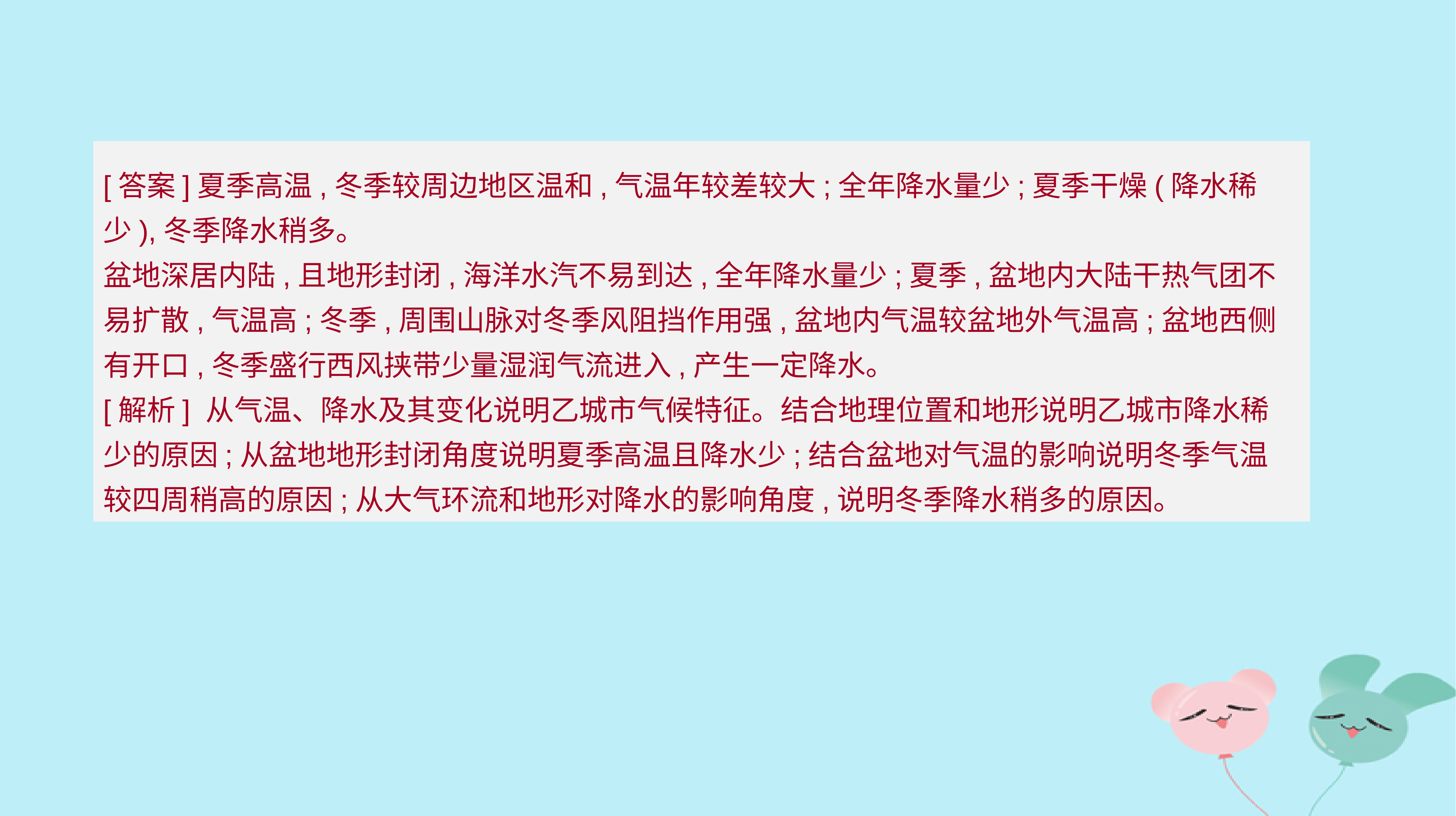

[答案]夏季高温,冬季较周边地区温和,气温年较差较大;全年降水量少;夏季干燥(降水稀少),冬季降水稍多。
盆地深居内陆,且地形封闭,海洋水汽不易到达,全年降水量少;夏季,盆地内大陆干热气团不易扩散,气温高;冬季,周围山脉对冬季风阻挡作用强,盆地内气温较盆地外气温高;盆地西侧有开口,冬季盛行西风挟带少量湿润气流进入,产生一定降水。
[解析] 从气温、降水及其变化说明乙城市气候特征。结合地理位置和地形说明乙城市降水稀少的原因;从盆地地形封闭角度说明夏季高温且降水少;结合盆地对气温的影响说明冬季气温较四周稍高的原因;从大气环流和地形对降水的影响角度,说明冬季降水稍多的原因。